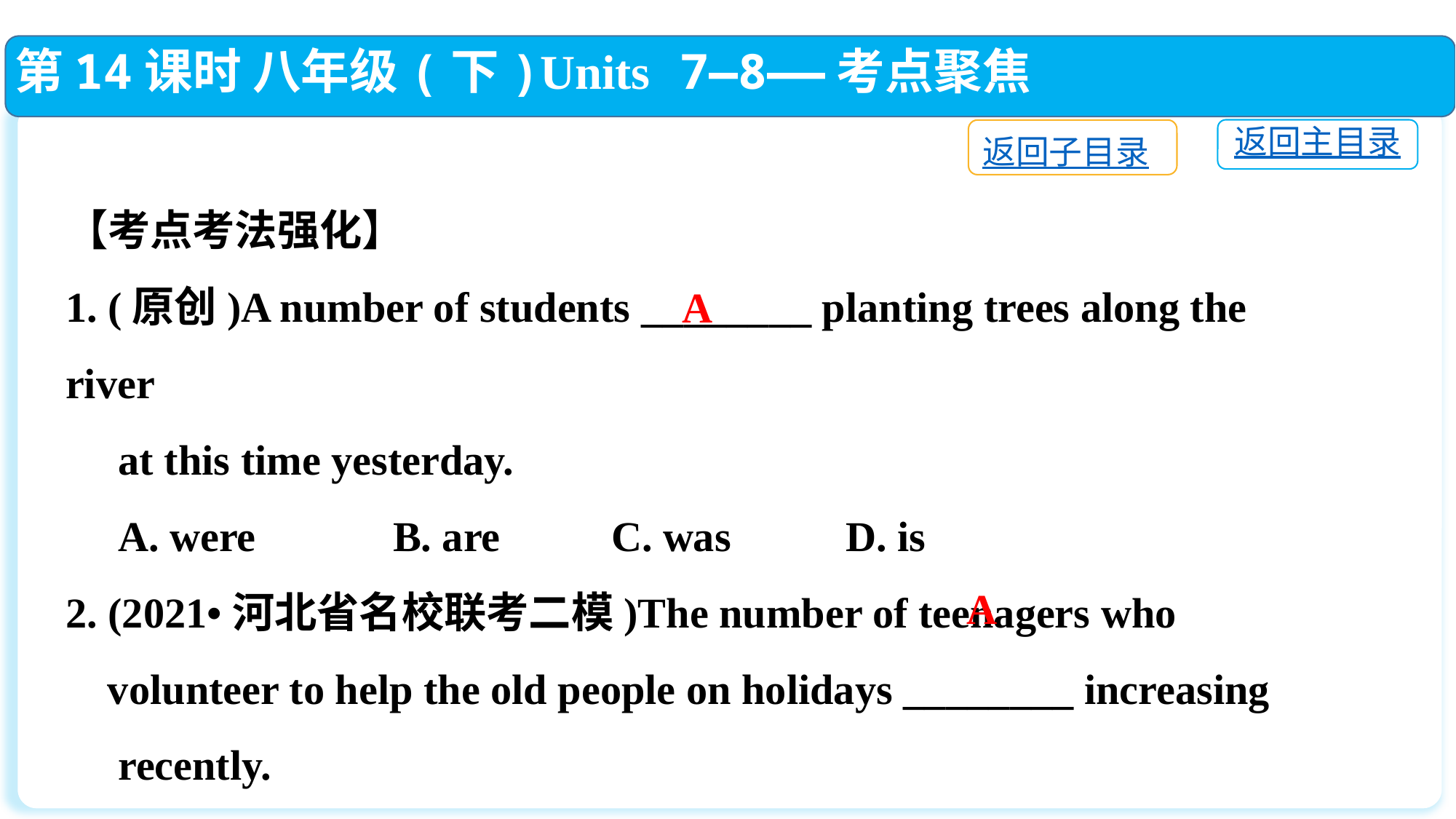

第14课时 八年级(下)Units 7—8——考点聚焦

返回主目录

返回子目录
【考点考法强化】
1. (原创)A number of students ________ planting trees along the river
     at this time yesterday.
     A. were		B. are		C. was　　 D. is
2. (2021•河北省名校联考二模)The number of teenagers who
    volunteer to help the old people on holidays ________ increasing
     recently.
     A. is　　 	B. are　 	C. be　　	D. am
A
A